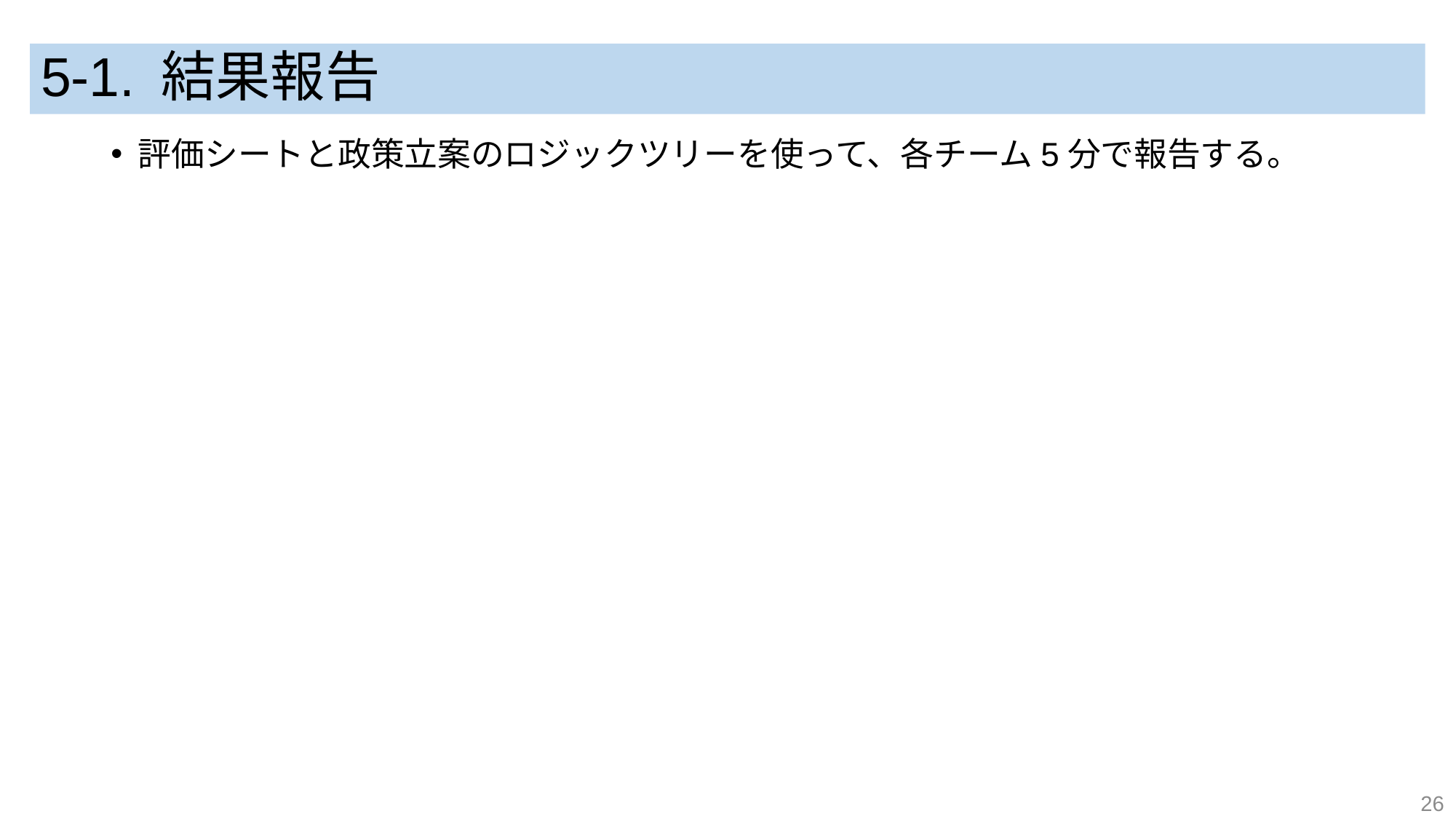

# 5-1. 結果報告
評価シートと政策立案のロジックツリーを使って、各チーム5分で報告する。
26